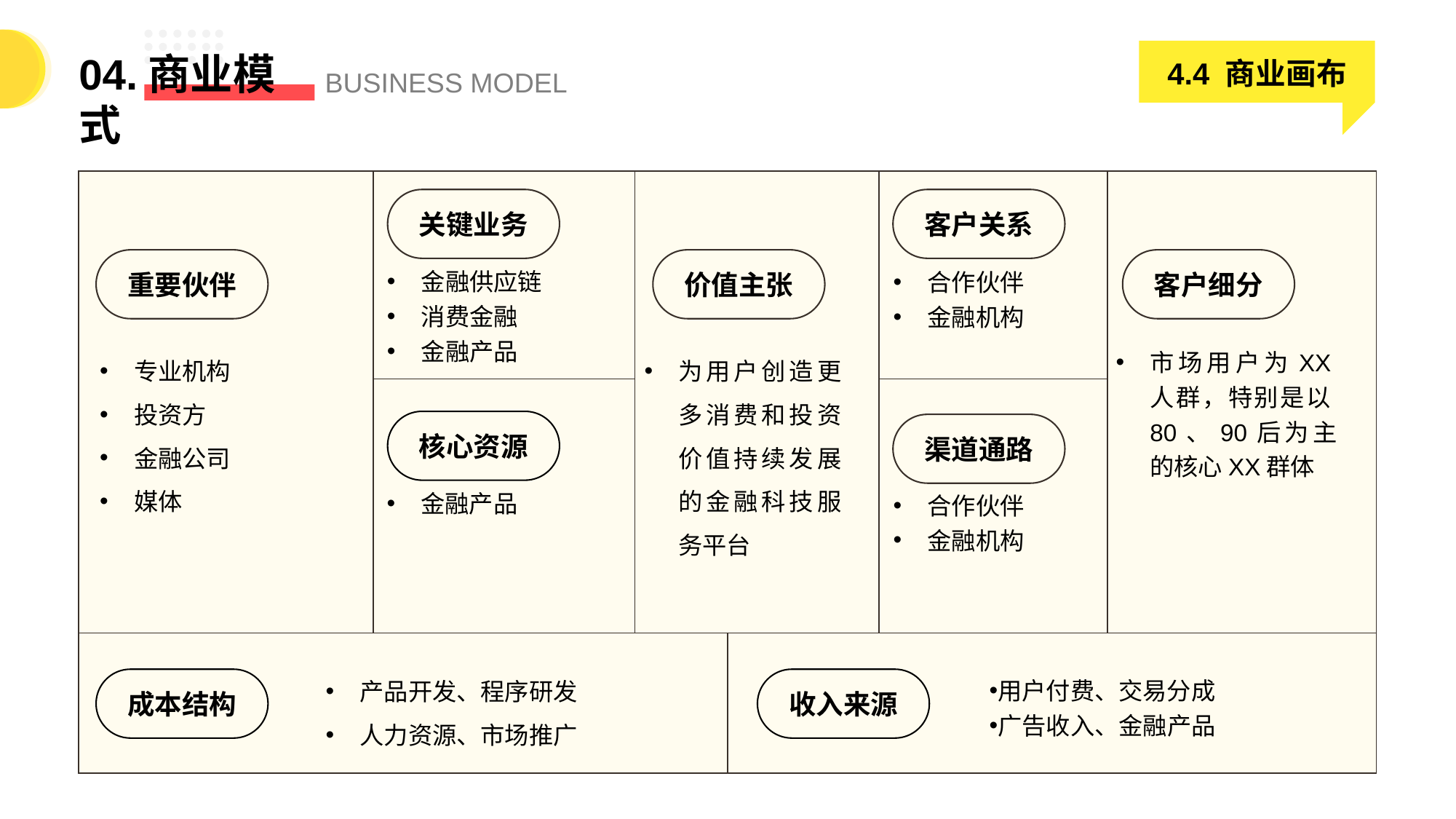

4.4 商业画布

04.商业模式
BUSINESS MODEL
|  |  |  |  |  |  |
| --- | --- | --- | --- | --- | --- |
|  |  |  |  |  |  |
|  |  |  |  |  |  |
关键业务
客户关系
重要伙伴
价值主张
客户细分
金融供应链
消费金融
金融产品
合作伙伴
金融机构
专业机构
投资方
金融公司
媒体
为用户创造更多消费和投资价值持续发展的金融科技服务平台
市场用户为XX人群，特别是以80、90后为主的核心XX群体
核心资源
渠道通路
合作伙伴
金融机构
金融产品
产品开发、程序研发
人力资源、市场推广
成本结构
收入来源
用户付费、交易分成
广告收入、金融产品